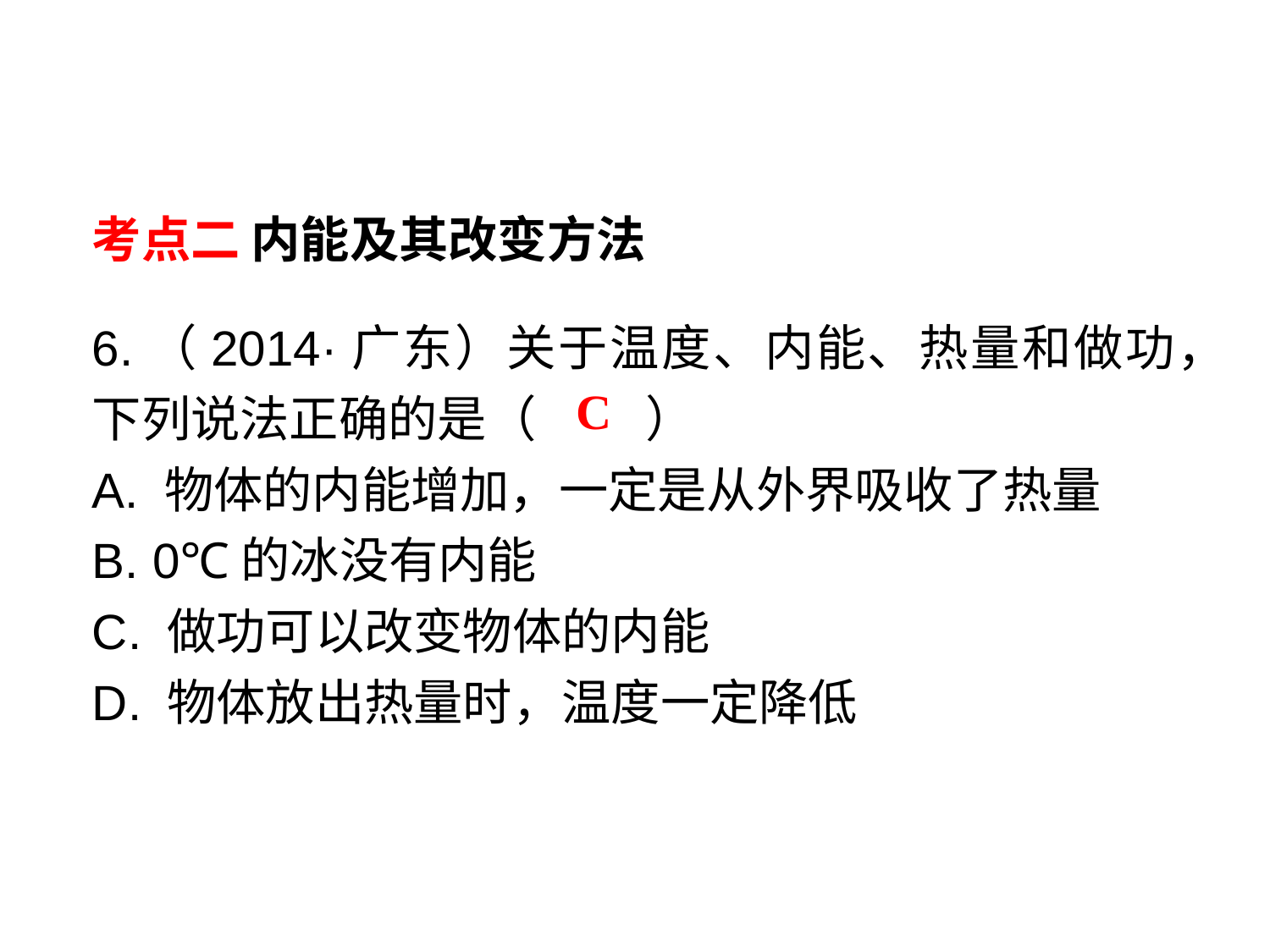

考点二 内能及其改变方法
6.（2014·广东）关于温度、内能、热量和做功，下列说法正确的是（ 　　）
A. 物体的内能增加，一定是从外界吸收了热量
B. 0℃的冰没有内能
C. 做功可以改变物体的内能
D. 物体放出热量时，温度一定降低
C